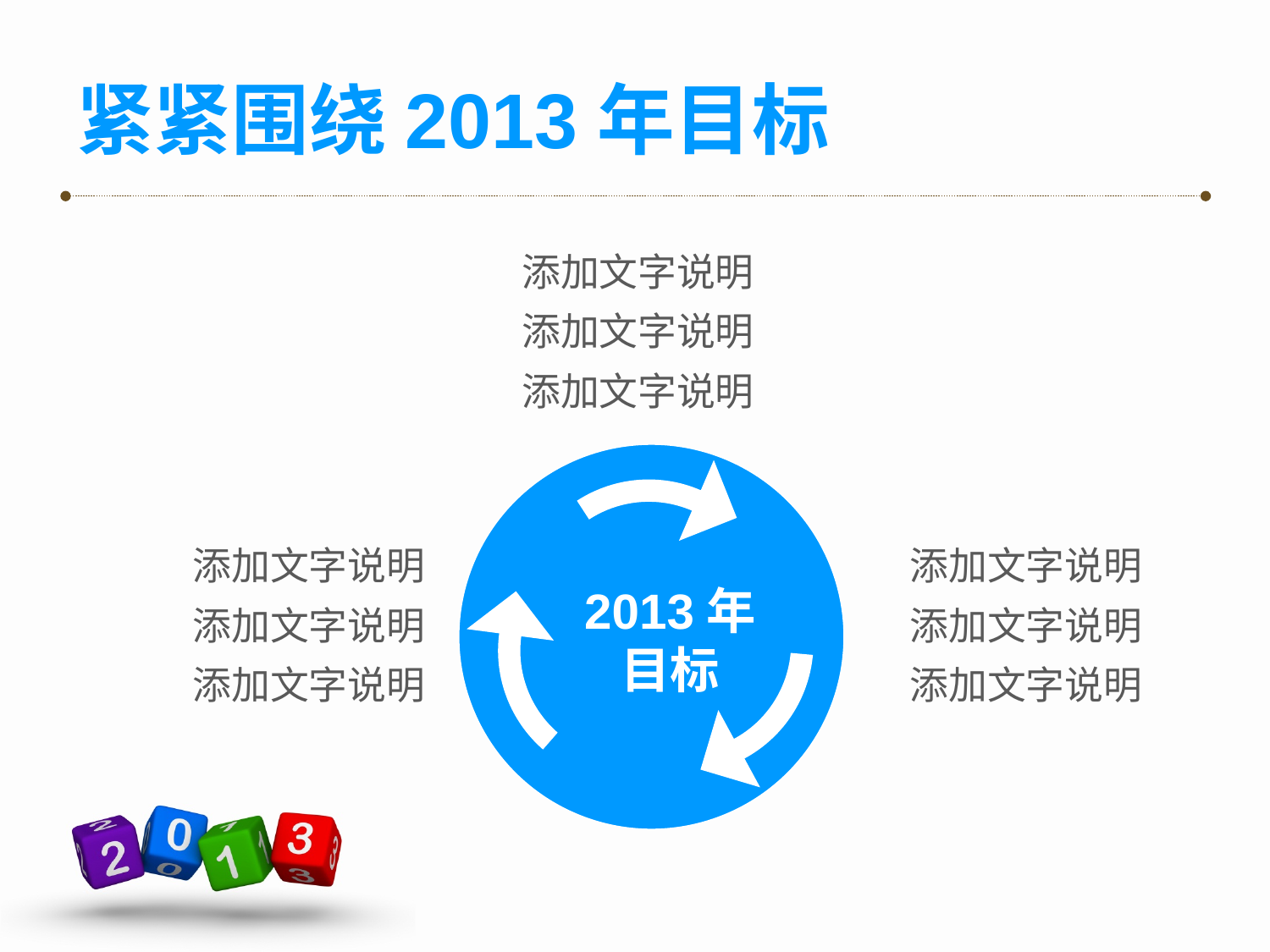

# 紧紧围绕2013年目标
添加文字说明
添加文字说明
添加文字说明

添加文字说明
添加文字说明
添加文字说明

添加文字说明
添加文字说明
添加文字说明

2013年
目标